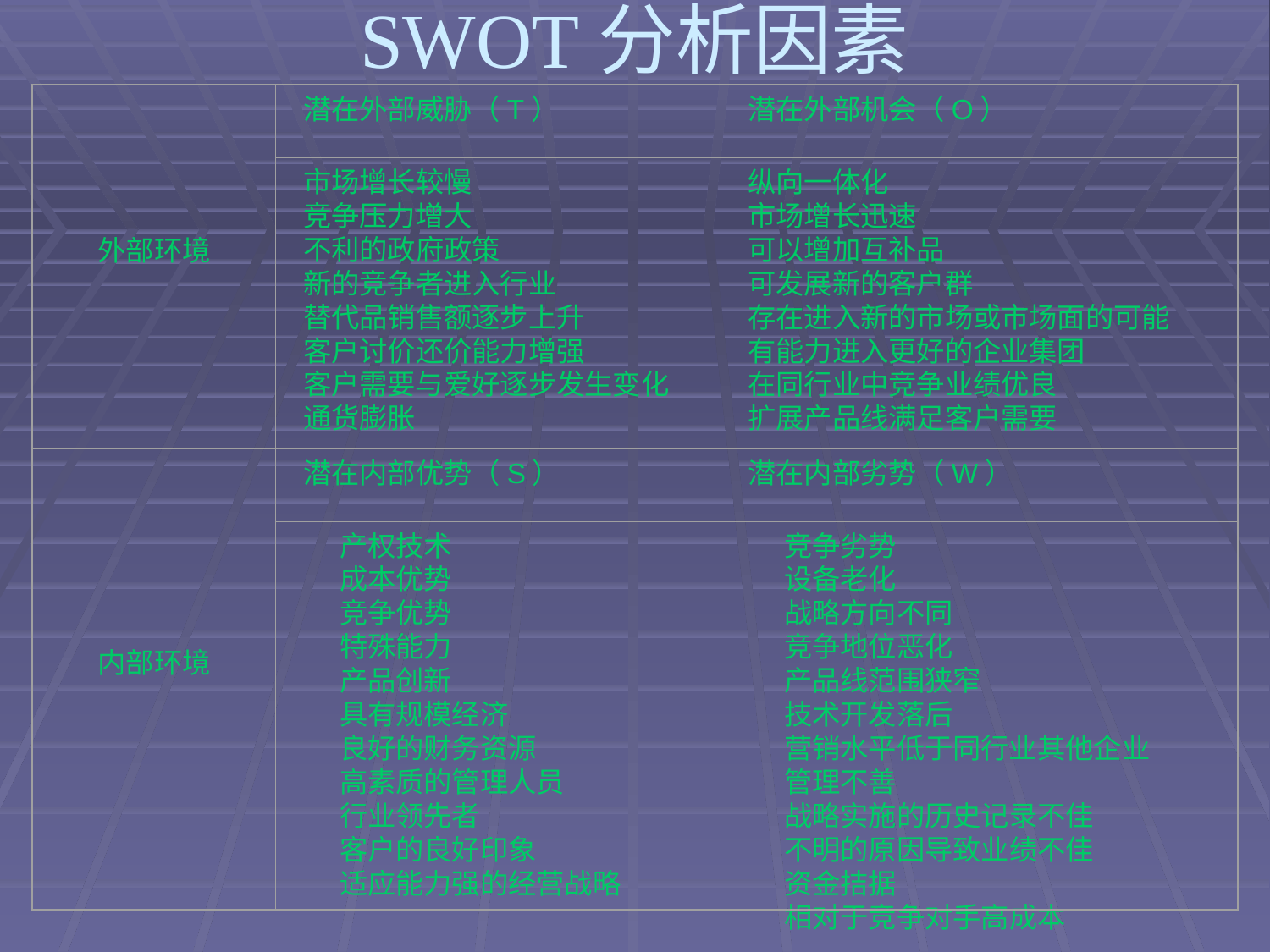

# SWOT分析因素

外部环境

潜在外部威胁（T）

潜在外部机会（O）

市场增长较慢
竞争压力增大
不利的政府政策
新的竞争者进入行业
替代品销售额逐步上升
客户讨价还价能力增强
客户需要与爱好逐步发生变化
通货膨胀

纵向一体化
市场增长迅速
可以增加互补品
可发展新的客户群
存在进入新的市场或市场面的可能
有能力进入更好的企业集团
在同行业中竞争业绩优良
扩展产品线满足客户需要

内部环境

潜在内部优势（S）

潜在内部劣势（W）

产权技术
成本优势
竞争优势
特殊能力
产品创新
具有规模经济
良好的财务资源
高素质的管理人员
行业领先者
客户的良好印象
适应能力强的经营战略

竞争劣势
设备老化
战略方向不同
竞争地位恶化
产品线范围狭窄
技术开发落后
营销水平低于同行业其他企业
管理不善
战略实施的历史记录不佳
不明的原因导致业绩不佳
资金拮据
相对于竞争对手高成本